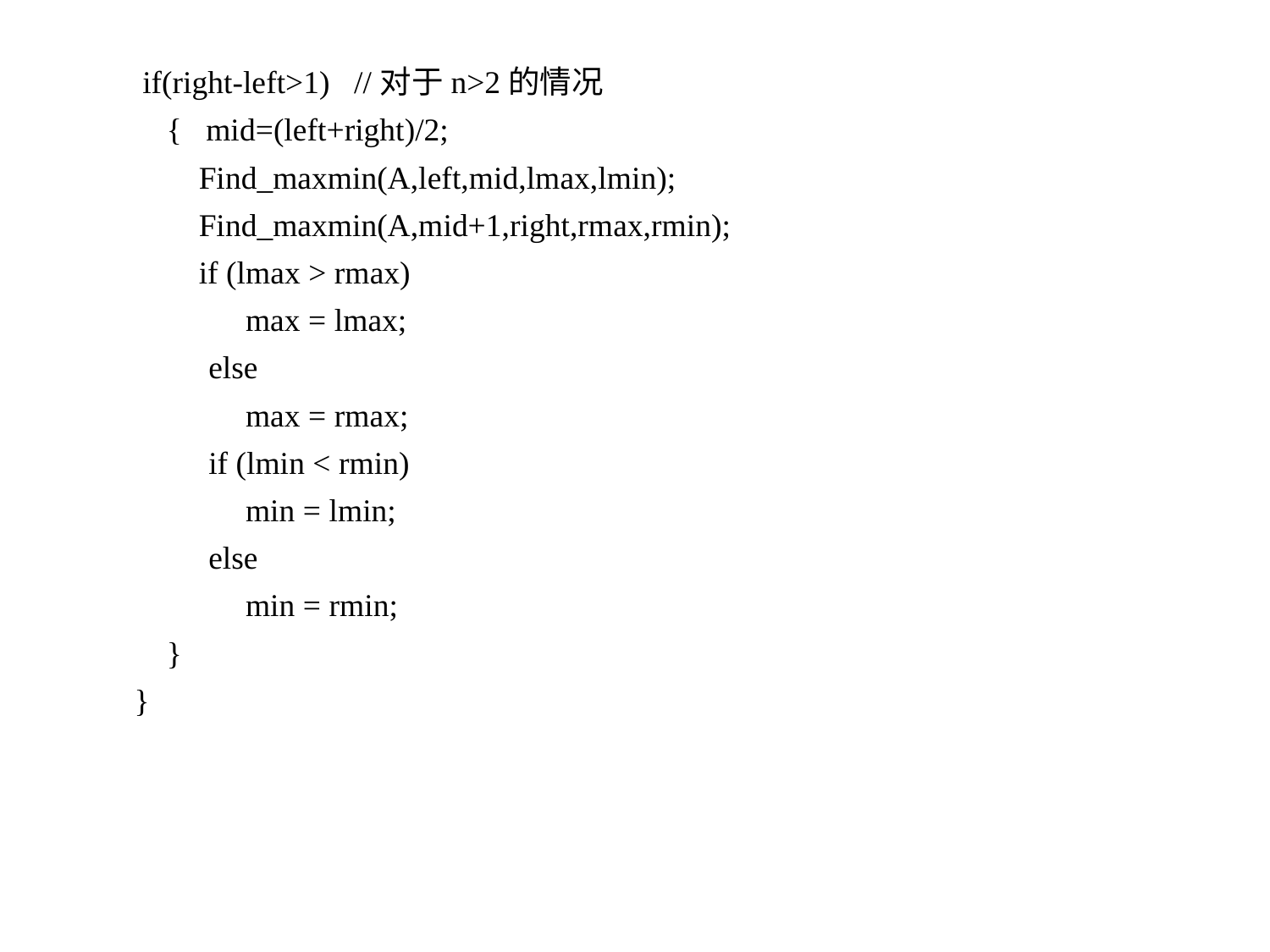

if(right-left>1)   //对于n>2的情况
    {   mid=(left+right)/2;
        Find_maxmin(A,left,mid,lmax,lmin);
        Find_maxmin(A,mid+1,right,rmax,rmin);
        if (lmax > rmax)
max = lmax;
else
max = rmax;
if (lmin < rmin)
min = lmin;
else
min = rmin;
    }
}